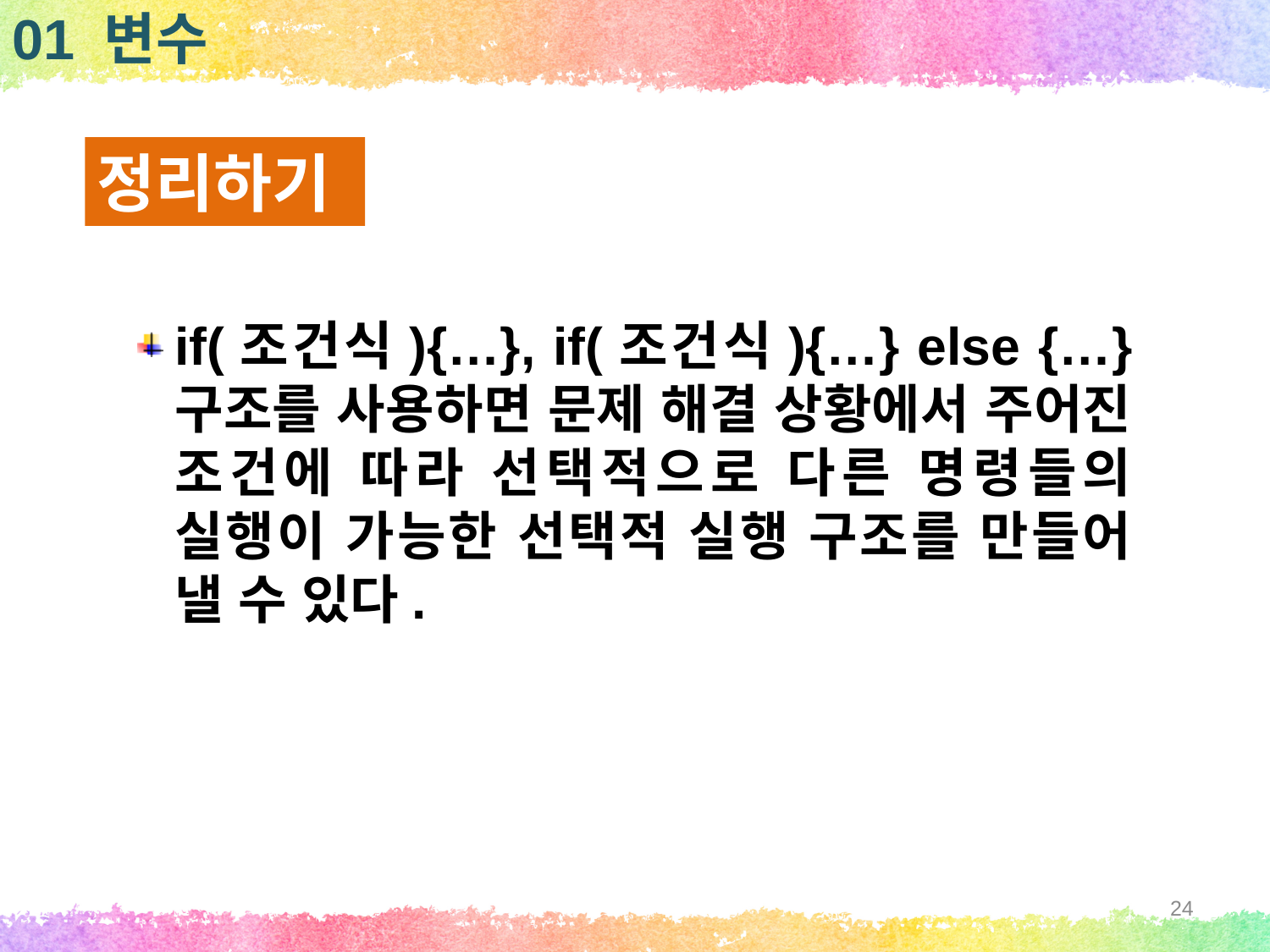

01 변수
정리하기
if(조건식){…}, if(조건식){…} else {…} 구조를 사용하면 문제 해결 상황에서 주어진 조건에 따라 선택적으로 다른 명령들의 실행이 가능한 선택적 실행 구조를 만들어 낼 수 있다.
24